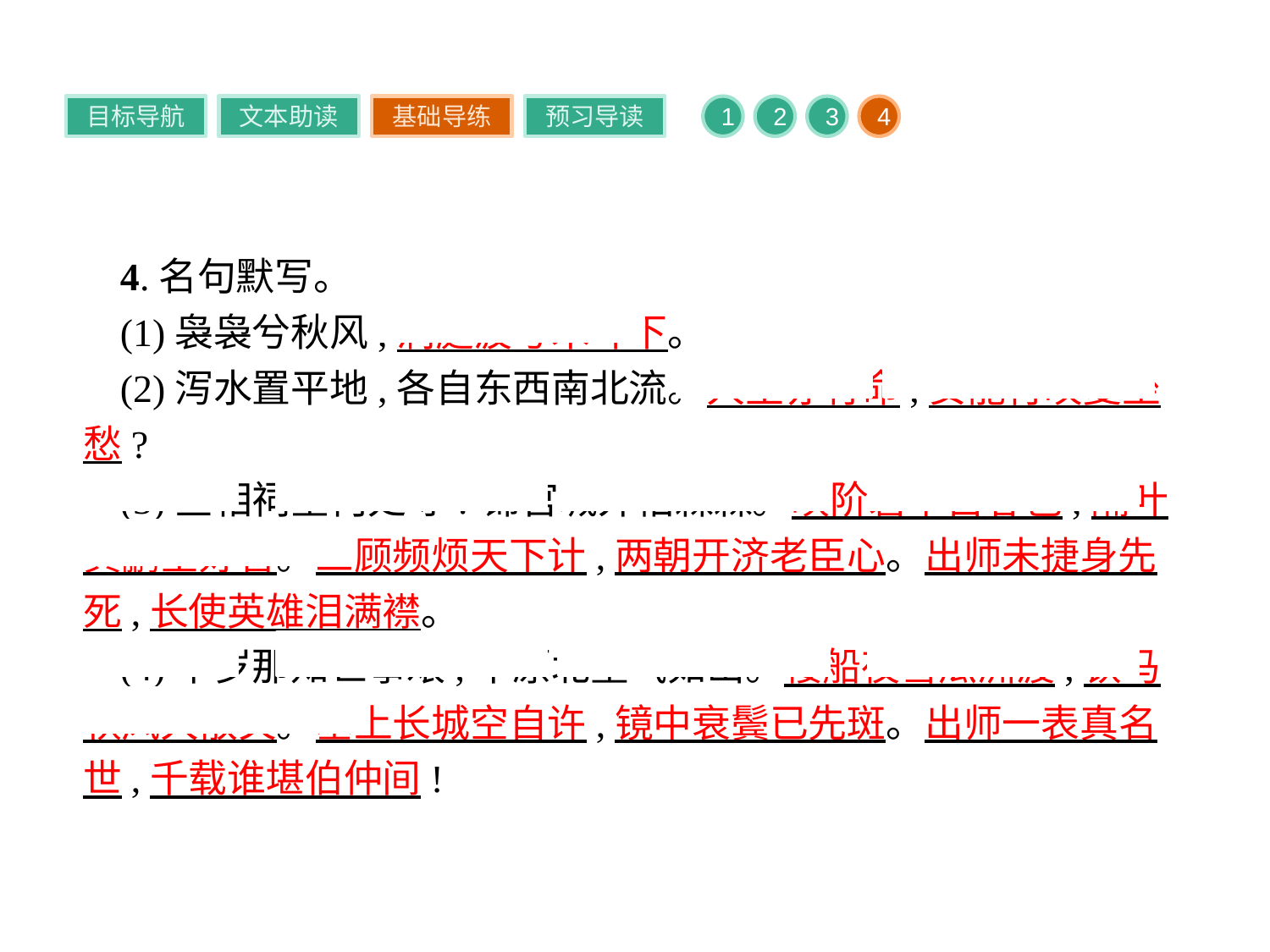

目标导航
文本助读
基础导练
预习导读
1
2
3
4
4.名句默写。
(1)袅袅兮秋风,洞庭波兮木叶下。
(2)泻水置平地,各自东西南北流。人生亦有命,安能行叹复坐愁?
(3)丞相祠堂何处寻?锦官城外柏森森。映阶碧草自春色,隔叶黄鹂空好音。三顾频烦天下计,两朝开济老臣心。出师未捷身先死,长使英雄泪满襟。
(4)早岁那知世事艰,中原北望气如山。楼船夜雪瓜洲渡,铁马秋风大散关。塞上长城空自许,镜中衰鬓已先斑。出师一表真名世,千载谁堪伯仲间!